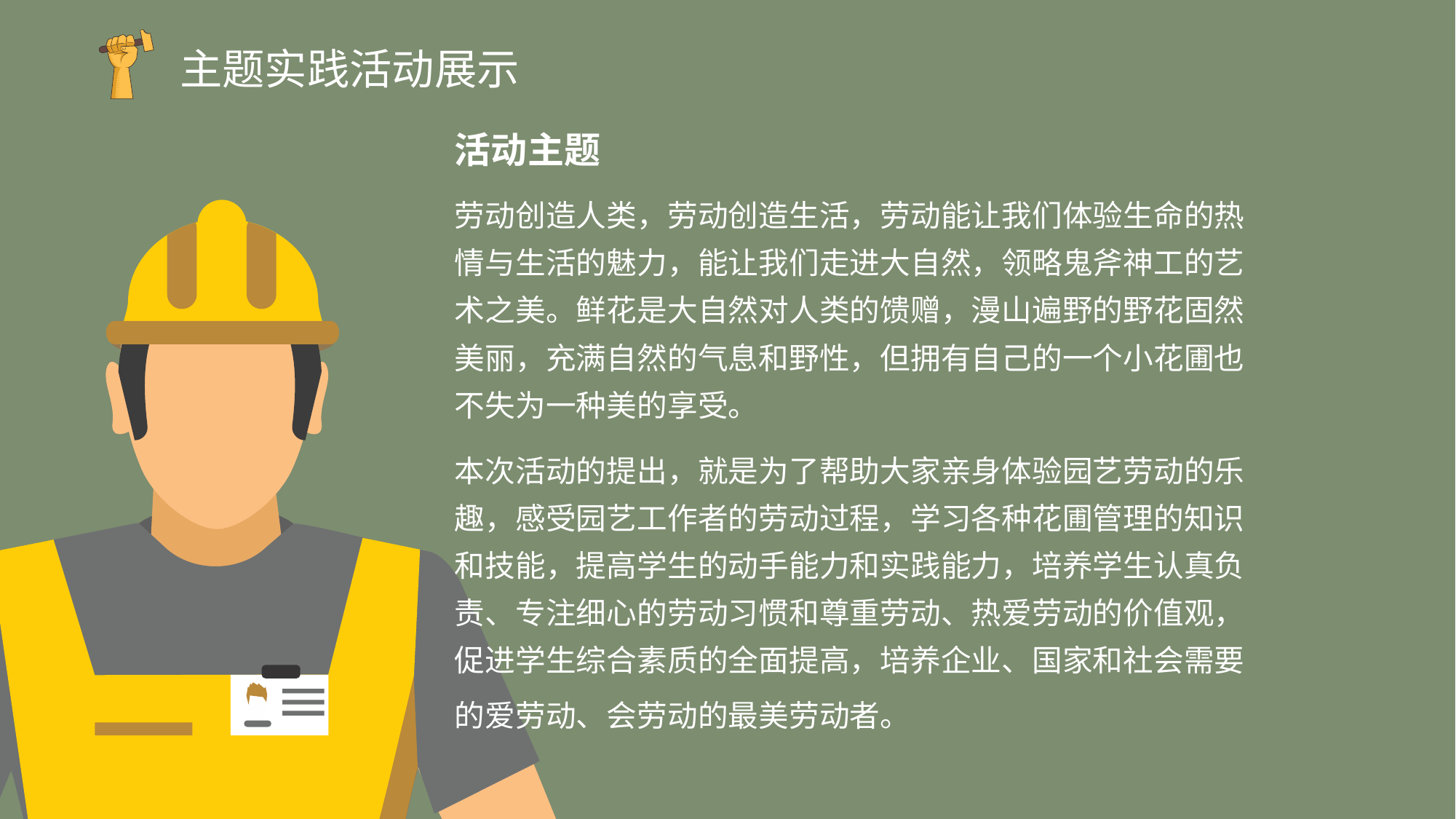

主题实践活动展示
活动主题
劳动创造人类，劳动创造生活，劳动能让我们体验生命的热情与生活的魅力，能让我们走进大自然，领略鬼斧神工的艺术之美。鲜花是大自然对人类的馈赠，漫山遍野的野花固然美丽，充满自然的气息和野性，但拥有自己的一个小花圃也不失为一种美的享受。
本次活动的提出，就是为了帮助大家亲身体验园艺劳动的乐趣，感受园艺工作者的劳动过程，学习各种花圃管理的知识和技能，提高学生的动手能力和实践能力，培养学生认真负责、专注细心的劳动习惯和尊重劳动、热爱劳动的价值观，促进学生综合素质的全面提高，培养企业、国家和社会需要的爱劳动、会劳动的最美劳动者。